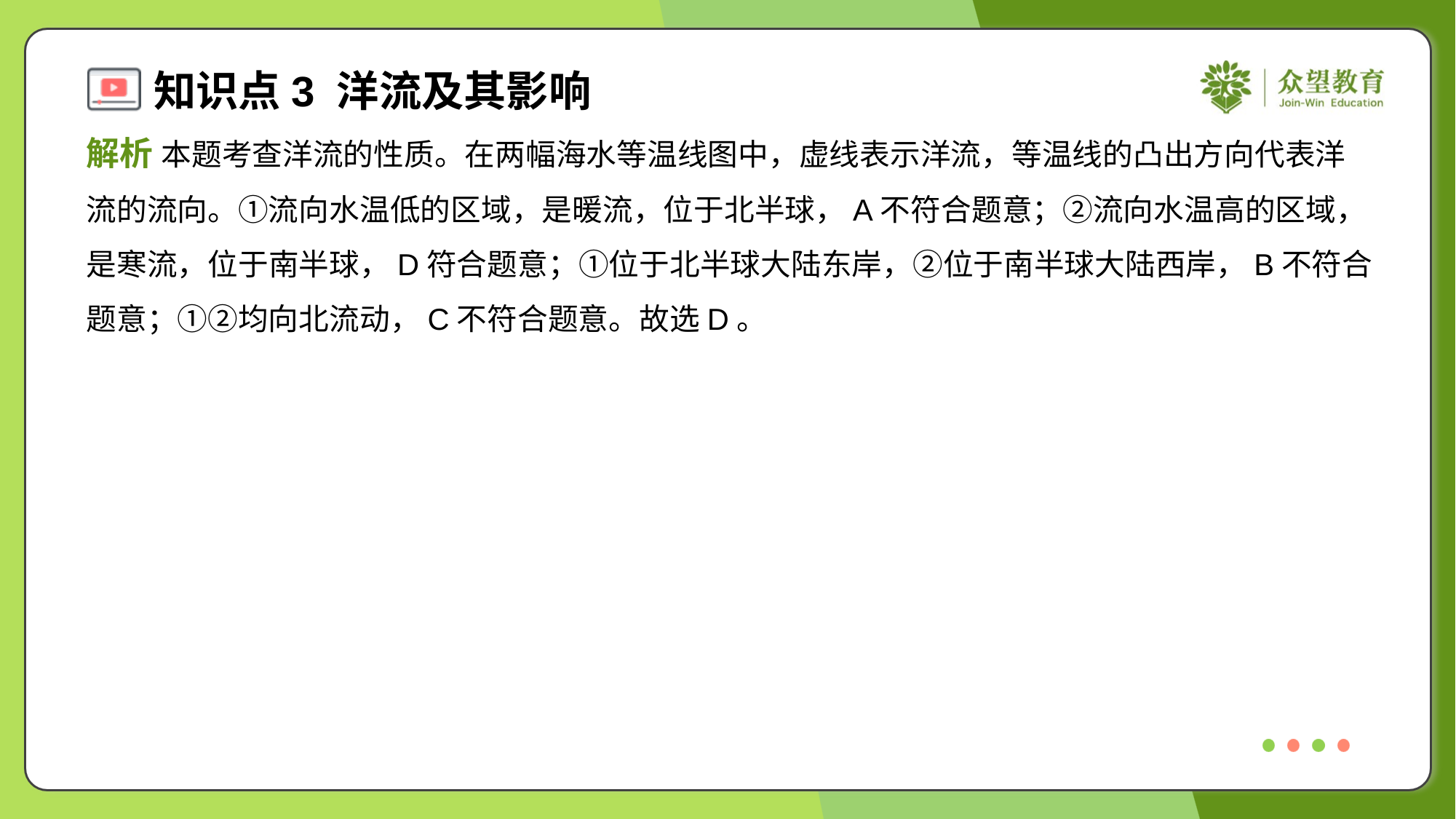

解析 本题考查洋流的性质。在两幅海水等温线图中，虚线表示洋流，等温线的凸出方向代表洋
流的流向。①流向水温低的区域，是暖流，位于北半球，A不符合题意；②流向水温高的区域，
是寒流，位于南半球，D符合题意；①位于北半球大陆东岸，②位于南半球大陆西岸，B不符合
题意；①②均向北流动，C不符合题意。故选D。